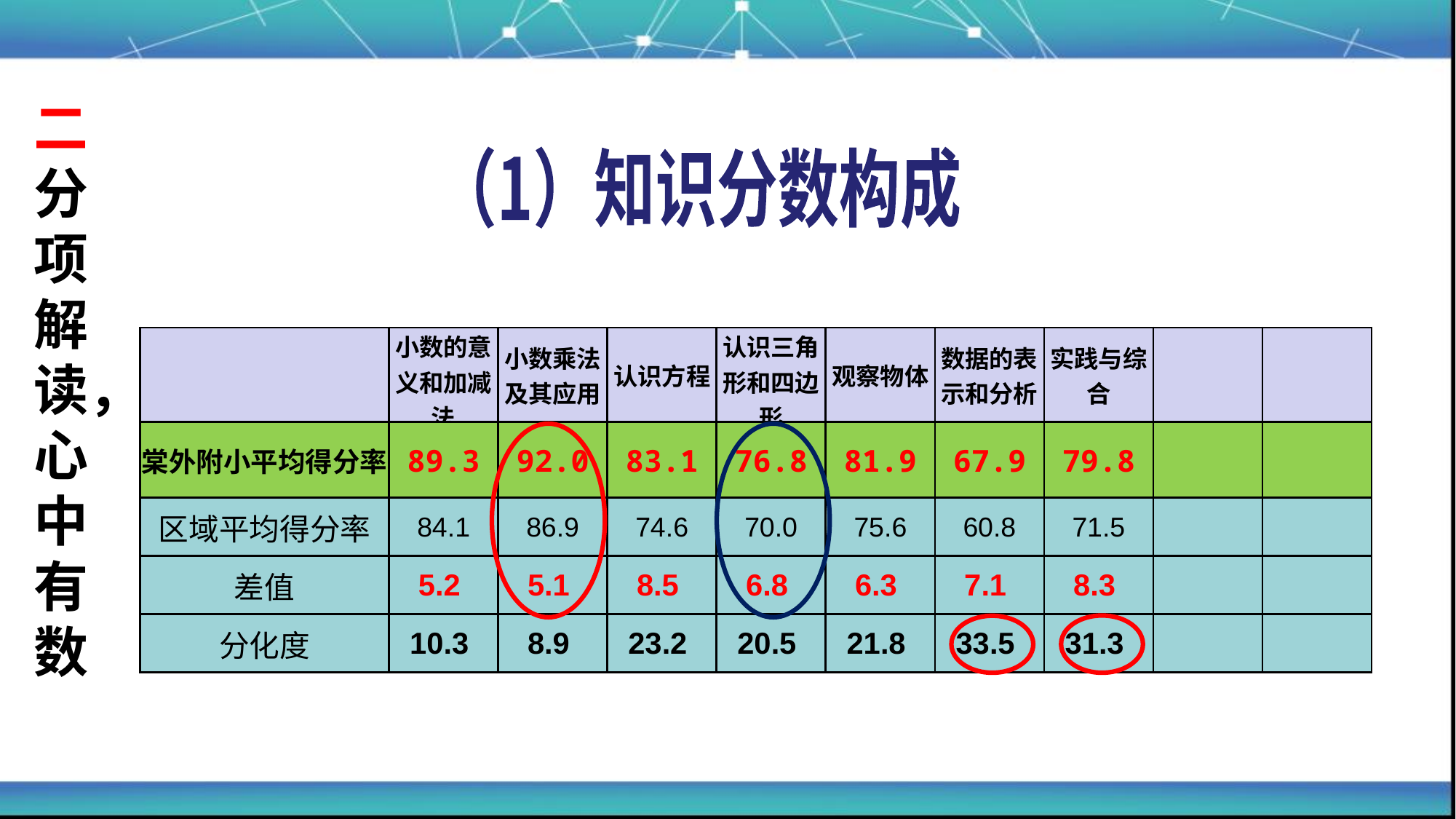

二 分项解读，心中有数
（1）知识分数构成
|  | 小数的意义和加减法 | 小数乘法及其应用 | 认识方程 | 认识三角形和四边形 | 观察物体 | 数据的表示和分析 | 实践与综合 |  |  |
| --- | --- | --- | --- | --- | --- | --- | --- | --- | --- |
| 棠外附小平均得分率 | 89.3 | 92.0 | 83.1 | 76.8 | 81.9 | 67.9 | 79.8 |  |  |
| 区域平均得分率 | 84.1 | 86.9 | 74.6 | 70.0 | 75.6 | 60.8 | 71.5 |  |  |
| 差值 | 5.2 | 5.1 | 8.5 | 6.8 | 6.3 | 7.1 | 8.3 |  |  |
| 分化度 | 10.3 | 8.9 | 23.2 | 20.5 | 21.8 | 33.5 | 31.3 |  |  |